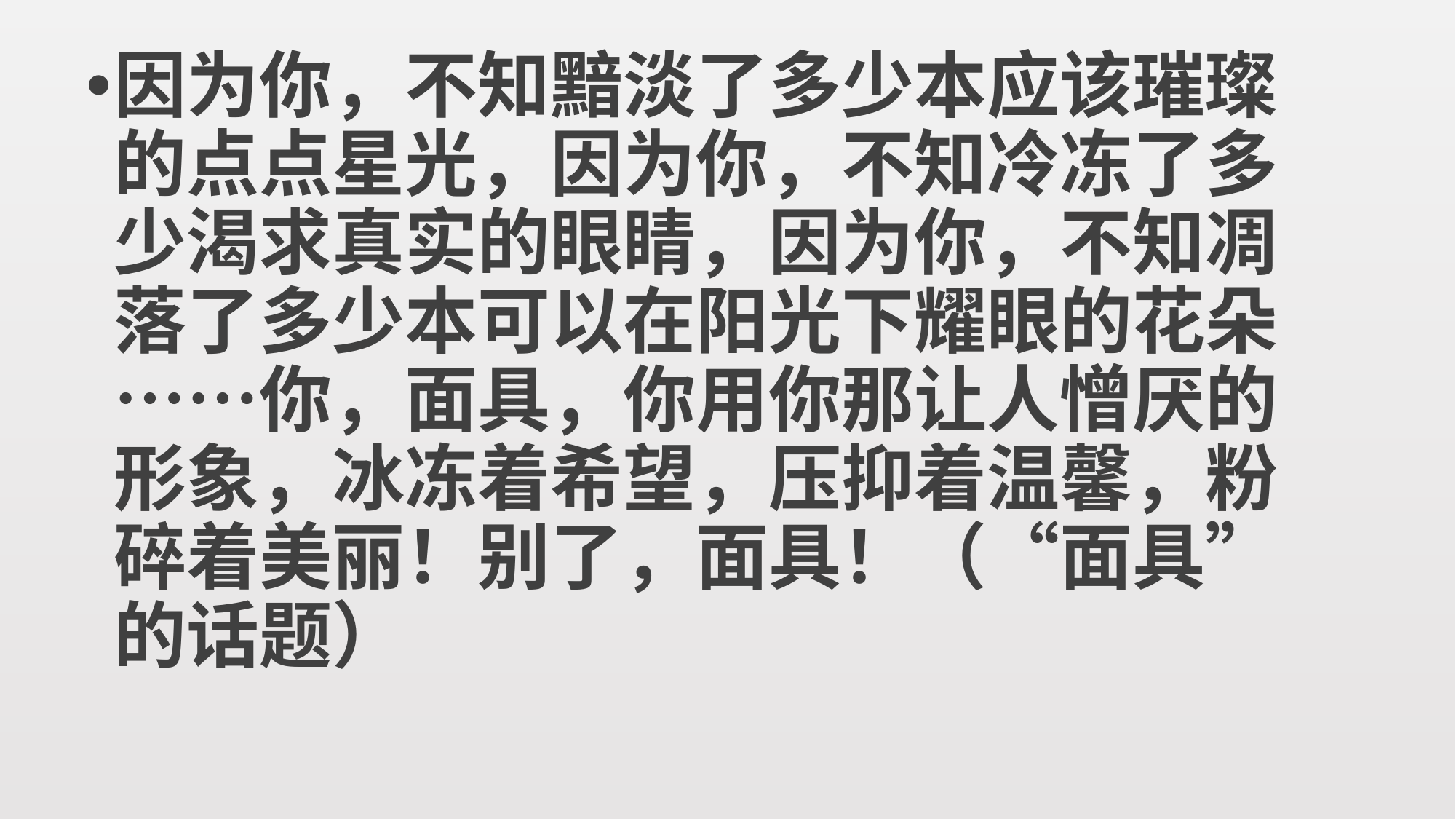

因为你，不知黯淡了多少本应该璀璨的点点星光，因为你，不知冷冻了多少渴求真实的眼睛，因为你，不知凋落了多少本可以在阳光下耀眼的花朵……你，面具，你用你那让人憎厌的形象，冰冻着希望，压抑着温馨，粉碎着美丽！别了，面具！（“面具”的话题）